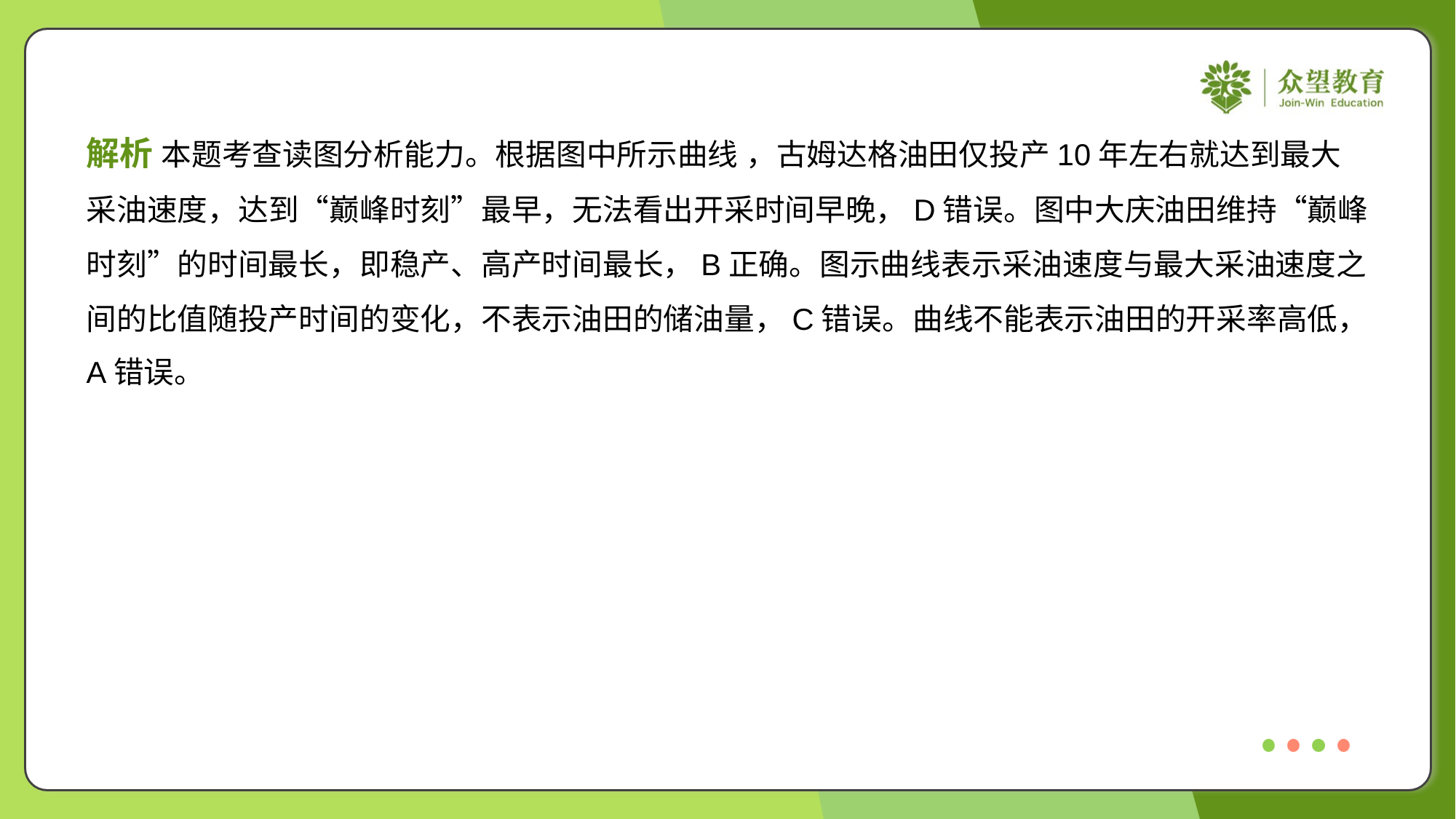

解析 本题考查读图分析能力。根据图中所示曲线 ，古姆达格油田仅投产10年左右就达到最大
采油速度，达到“巅峰时刻”最早，无法看出开采时间早晚，D错误。图中大庆油田维持“巅峰
时刻”的时间最长，即稳产、高产时间最长，B正确。图示曲线表示采油速度与最大采油速度之
间的比值随投产时间的变化，不表示油田的储油量，C错误。曲线不能表示油田的开采率高低，
A错误。